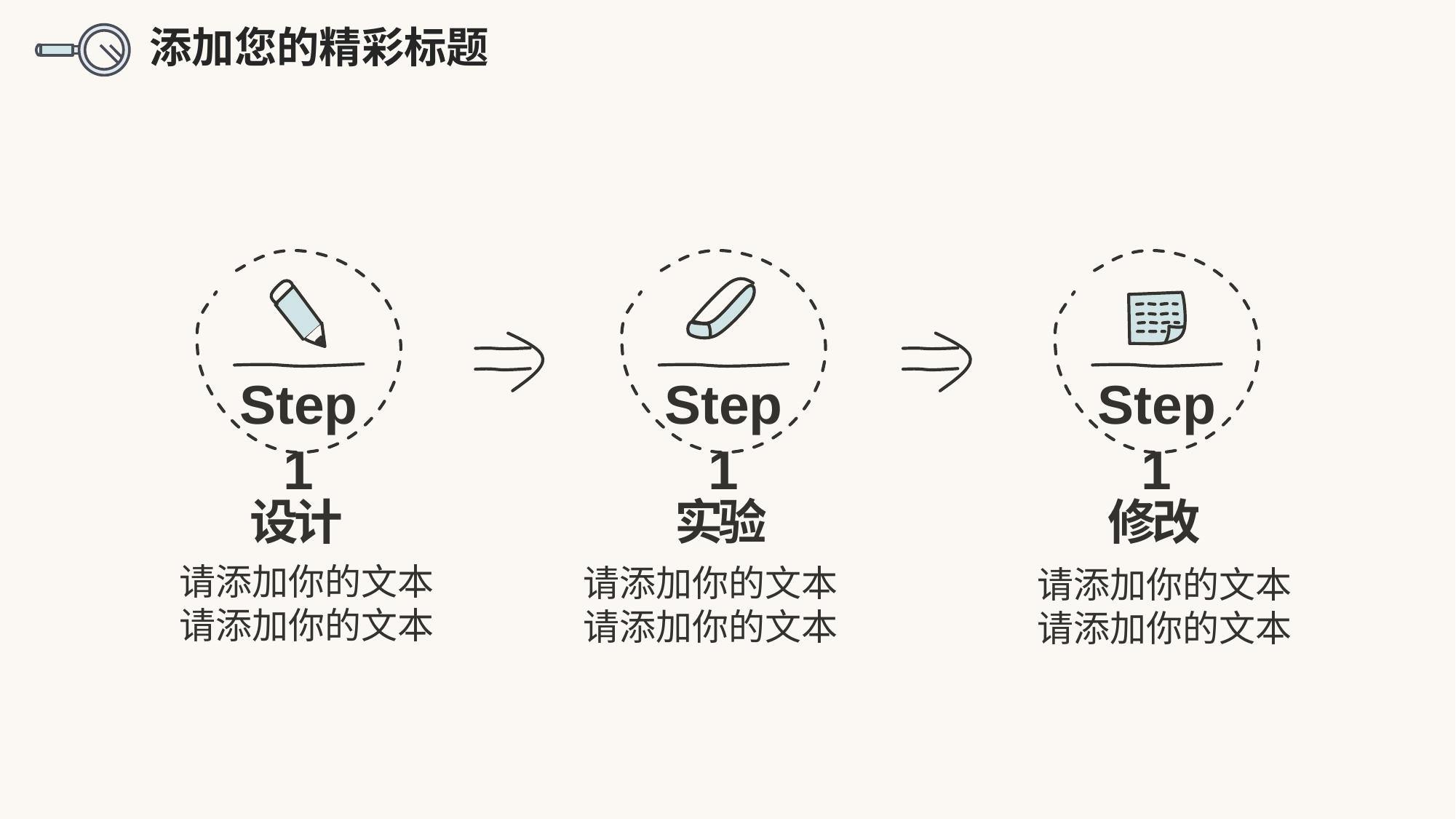

添加您的精彩标题

Step 1

Step 1

Step 1

设计
实验
修改
请添加你的文本请添加你的文本
请添加你的文本请添加你的文本
请添加你的文本请添加你的文本